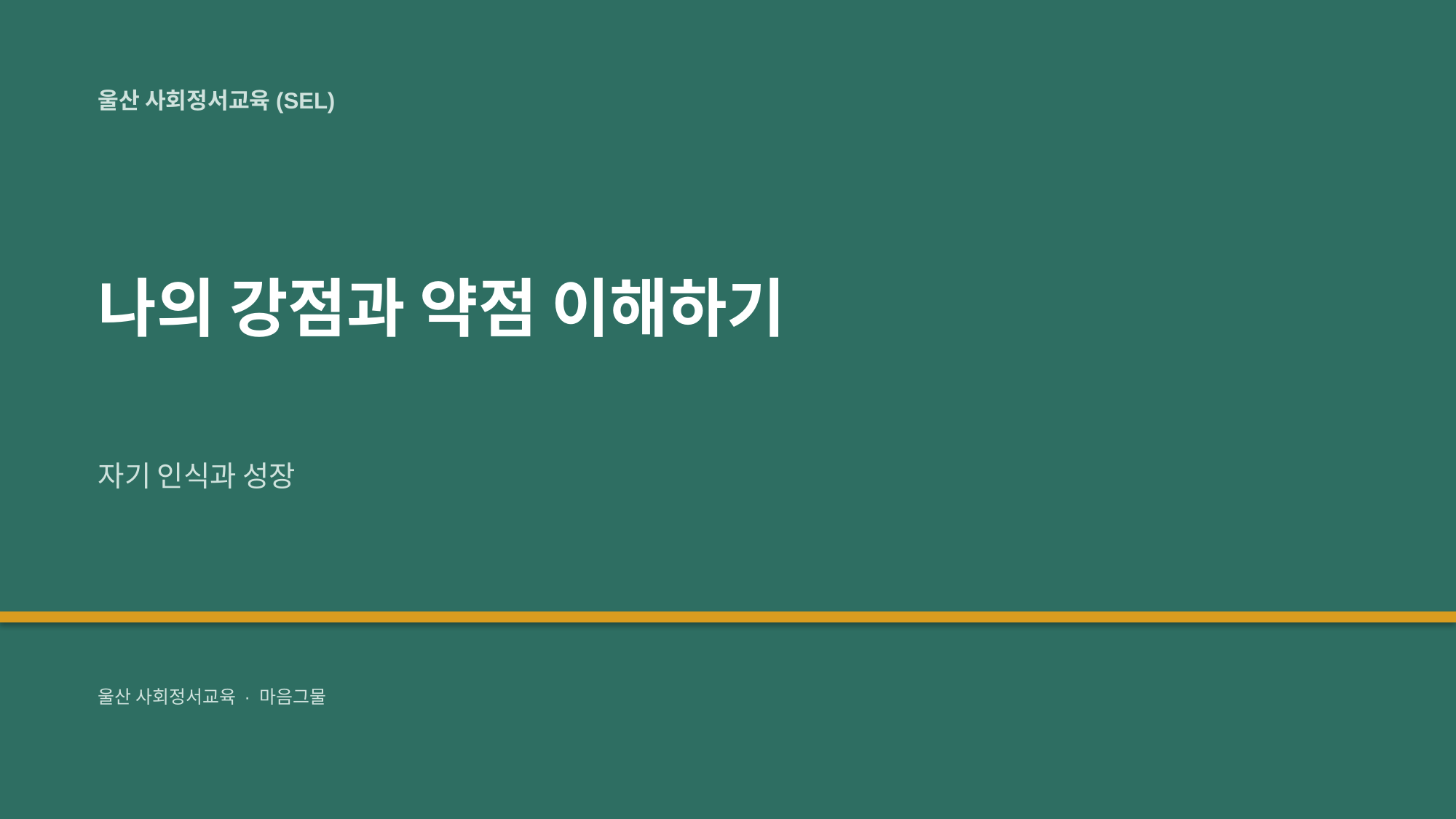

울산 사회정서교육(SEL)
나의 강점과 약점 이해하기
자기 인식과 성장

울산 사회정서교육 · 마음그물